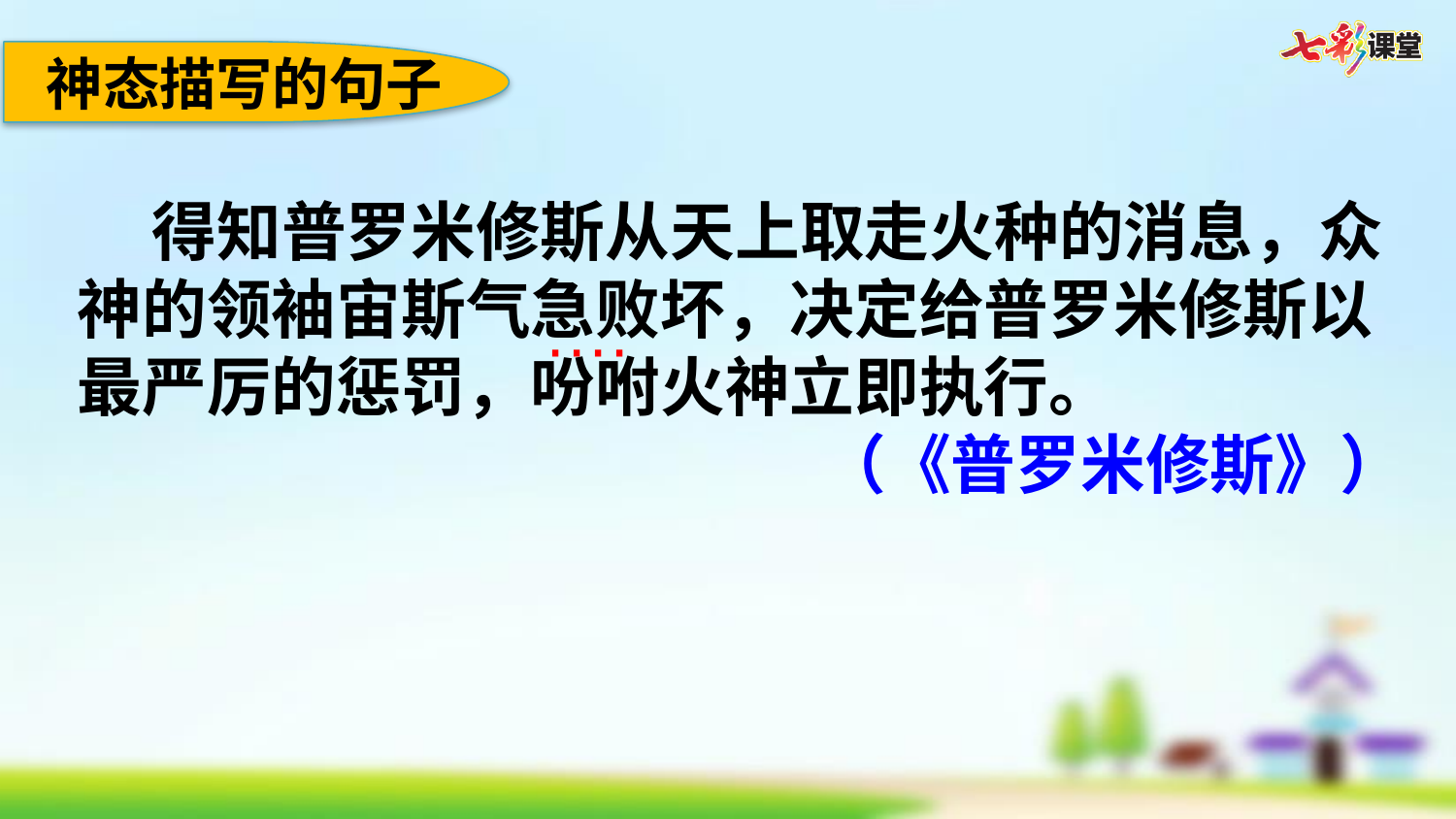

神态描写的句子
    得知普罗米修斯从天上取走火种的消息，众神的领袖宙斯气急败坏，决定给普罗米修斯以最严厉的惩罚，吩咐火神立即执行。
（《普罗米修斯》）
····